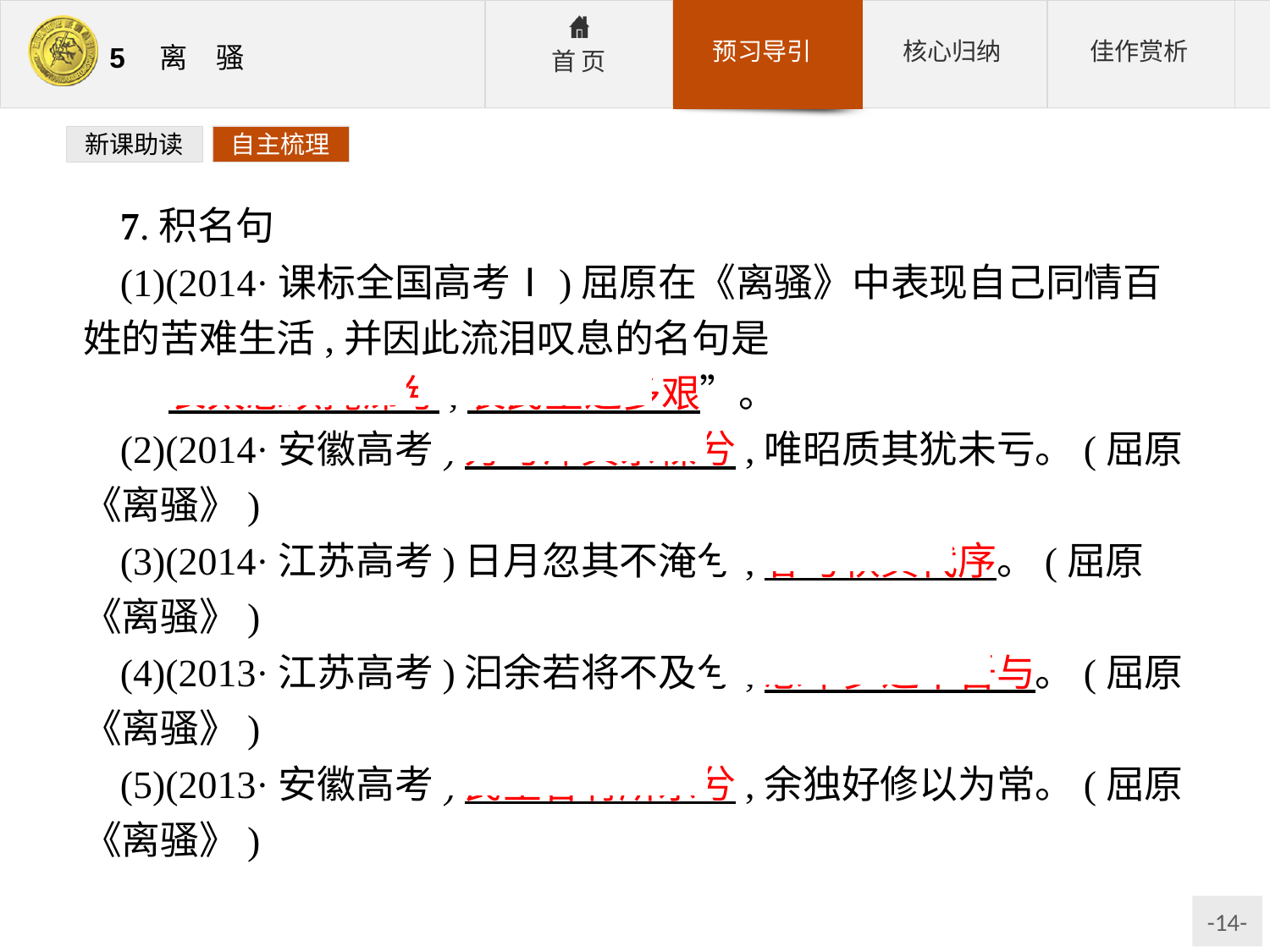

新课助读
自主梳理
7.积名句
(1)(2014·课标全国高考Ⅰ)屈原在《离骚》中表现自己同情百姓的苦难生活,并因此流泪叹息的名句是
“长太息以掩涕兮,哀民生之多艰”。
(2)(2014·安徽高考)芳与泽其杂糅兮,唯昭质其犹未亏。(屈原《离骚》)
(3)(2014·江苏高考)日月忽其不淹兮,春与秋其代序。(屈原《离骚》)
(4)(2013·江苏高考)汩余若将不及兮,恐年岁之不吾与。(屈原《离骚》)
(5)(2013·安徽高考)民生各有所乐兮,余独好修以为常。(屈原《离骚》)